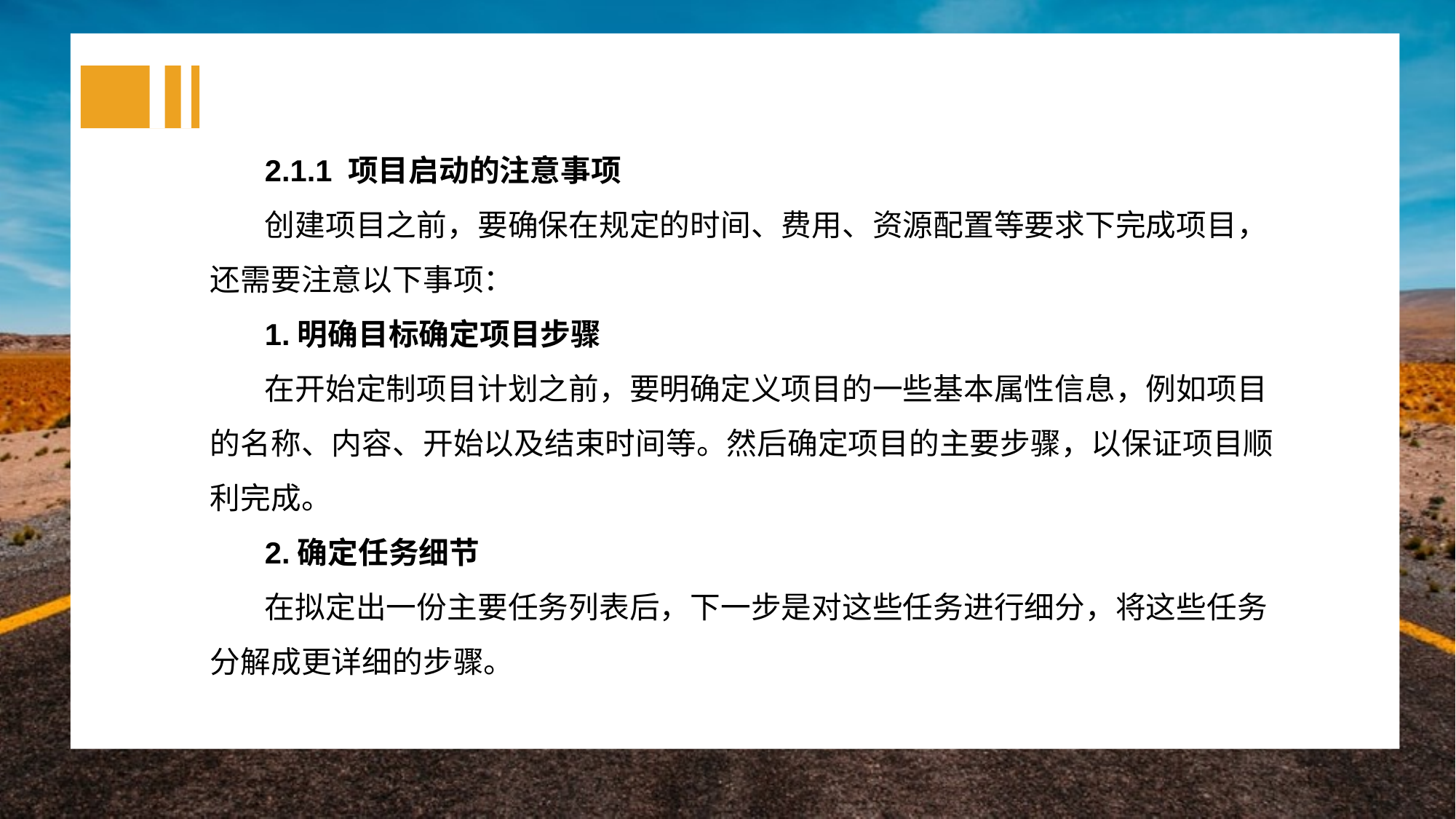

2.1.1 项目启动的注意事项
创建项目之前，要确保在规定的时间、费用、资源配置等要求下完成项目，还需要注意以下事项：
1.明确目标确定项目步骤
在开始定制项目计划之前，要明确定义项目的一些基本属性信息，例如项目的名称、内容、开始以及结束时间等。然后确定项目的主要步骤，以保证项目顺利完成。
2.确定任务细节
在拟定出一份主要任务列表后，下一步是对这些任务进行细分，将这些任务分解成更详细的步骤。